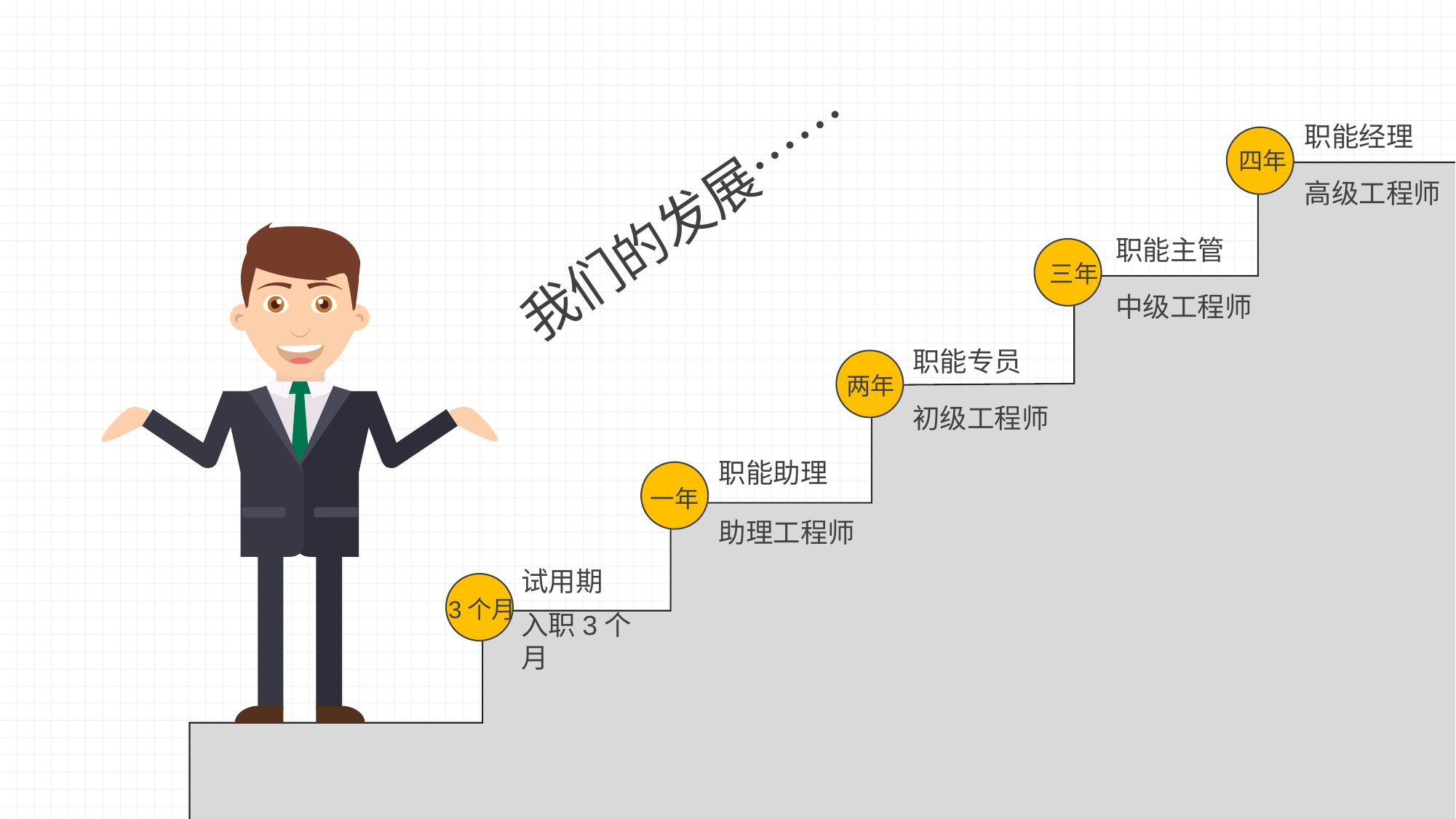

职能经理

四年

高级工程师
我们的发展……

职能主管

三年
中级工程师
职能专员

两年
初级工程师
职能助理

一年
助理工程师
试用期

3个月
入职3个月